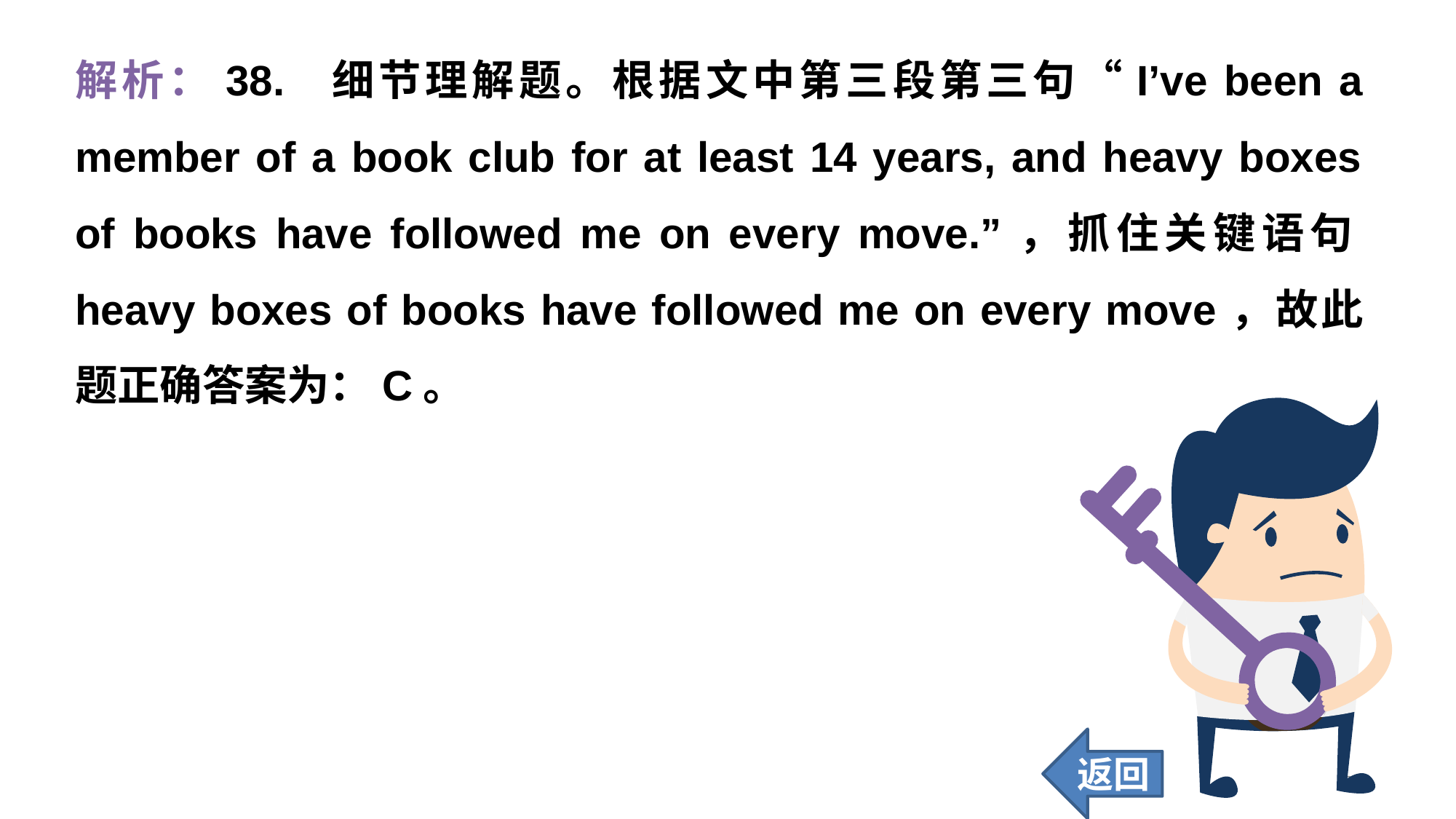

解析：38.  细节理解题。根据文中第三段第三句“I’ve been a member of a book club for at least 14 years, and heavy boxes of books have followed me on every move.”，抓住关键语句heavy boxes of books have followed me on every move，故此题正确答案为：C。

返回
330